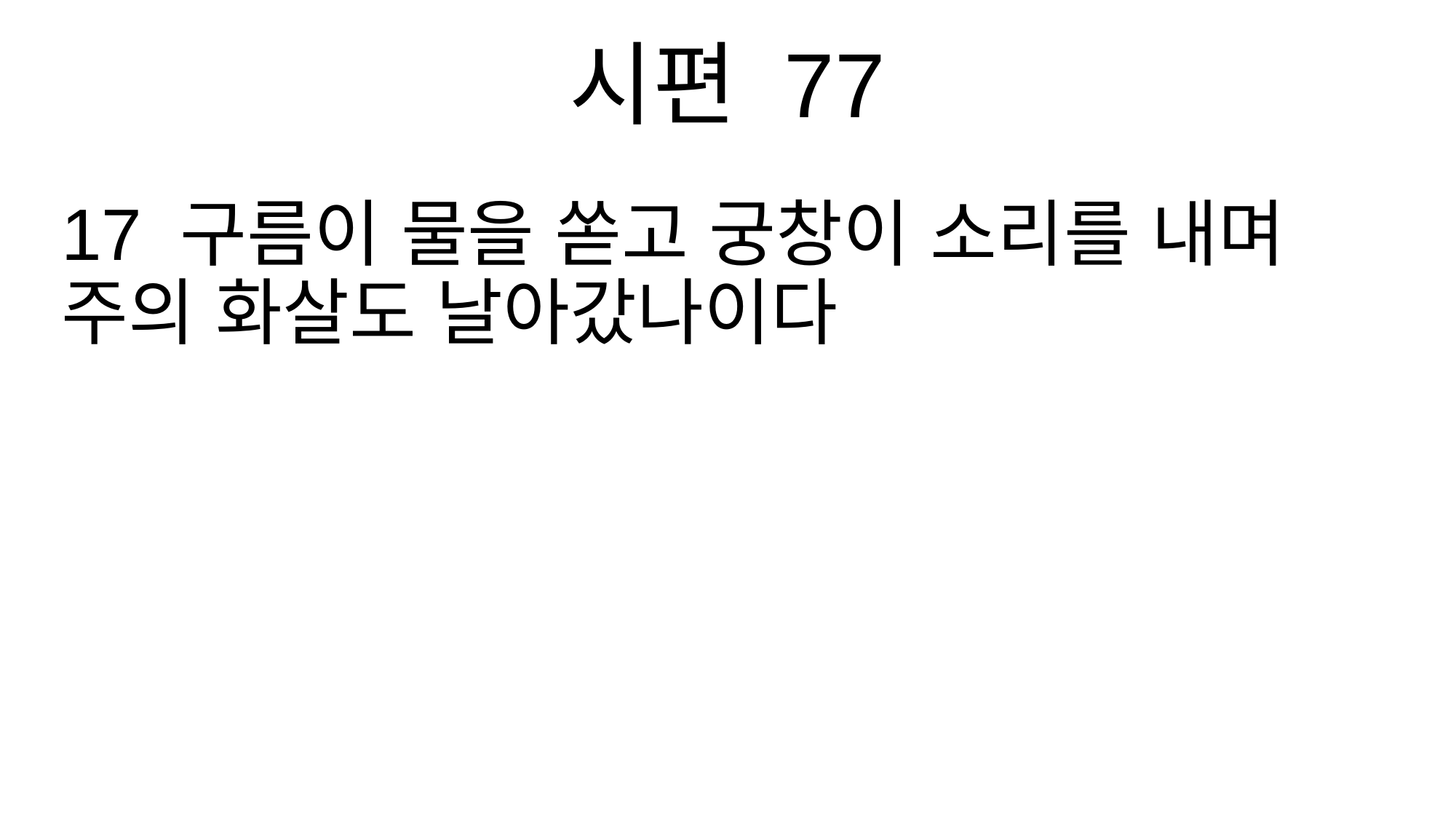

시편 77
17 구름이 물을 쏟고 궁창이 소리를 내며 주의 화살도 날아갔나이다